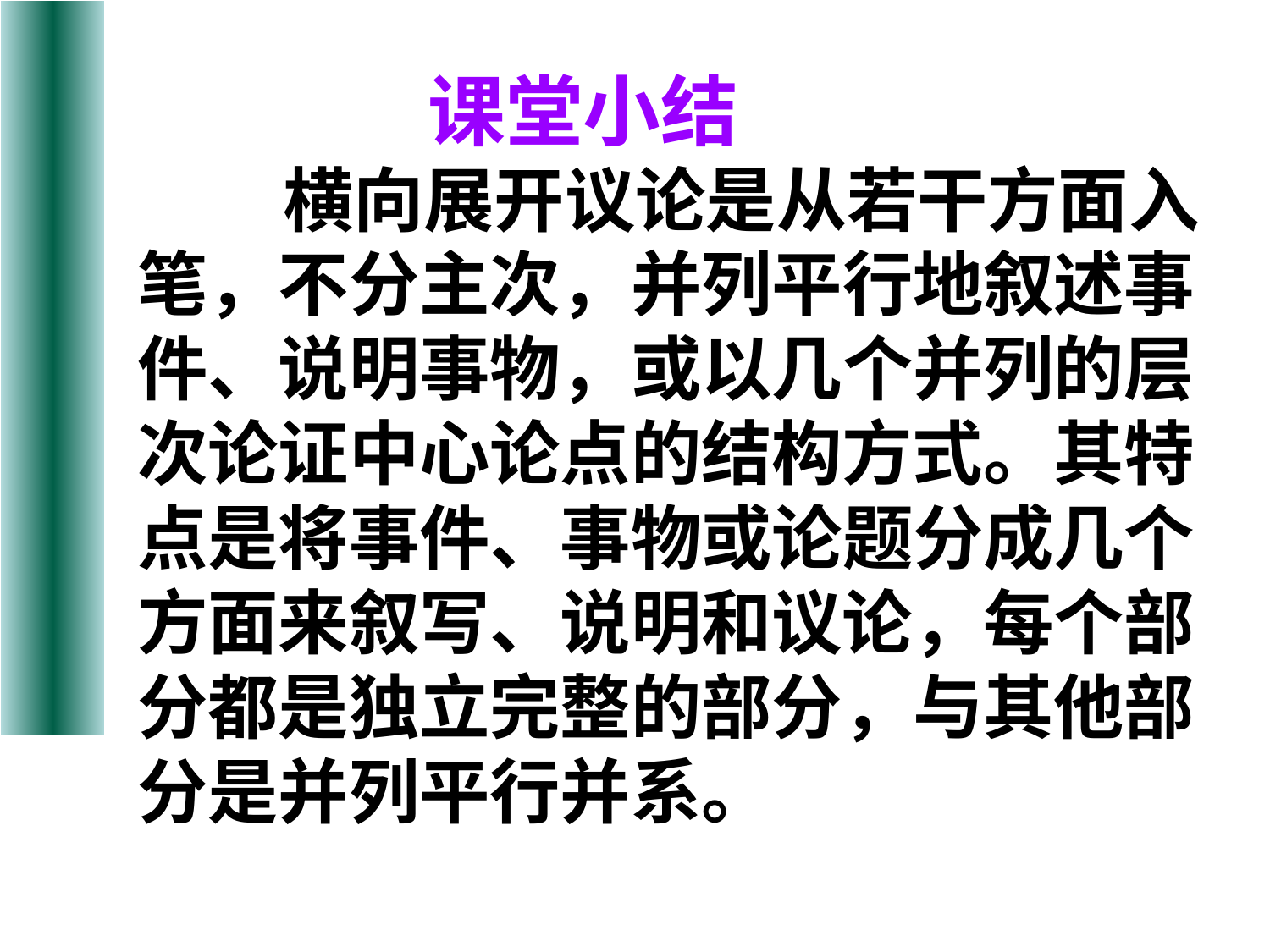

课堂小结
        横向展开议论是从若干方面入笔，不分主次，并列平行地叙述事件、说明事物，或以几个并列的层次论证中心论点的结构方式。其特点是将事件、事物或论题分成几个方面来叙写、说明和议论，每个部分都是独立完整的部分，与其他部分是并列平行并系。